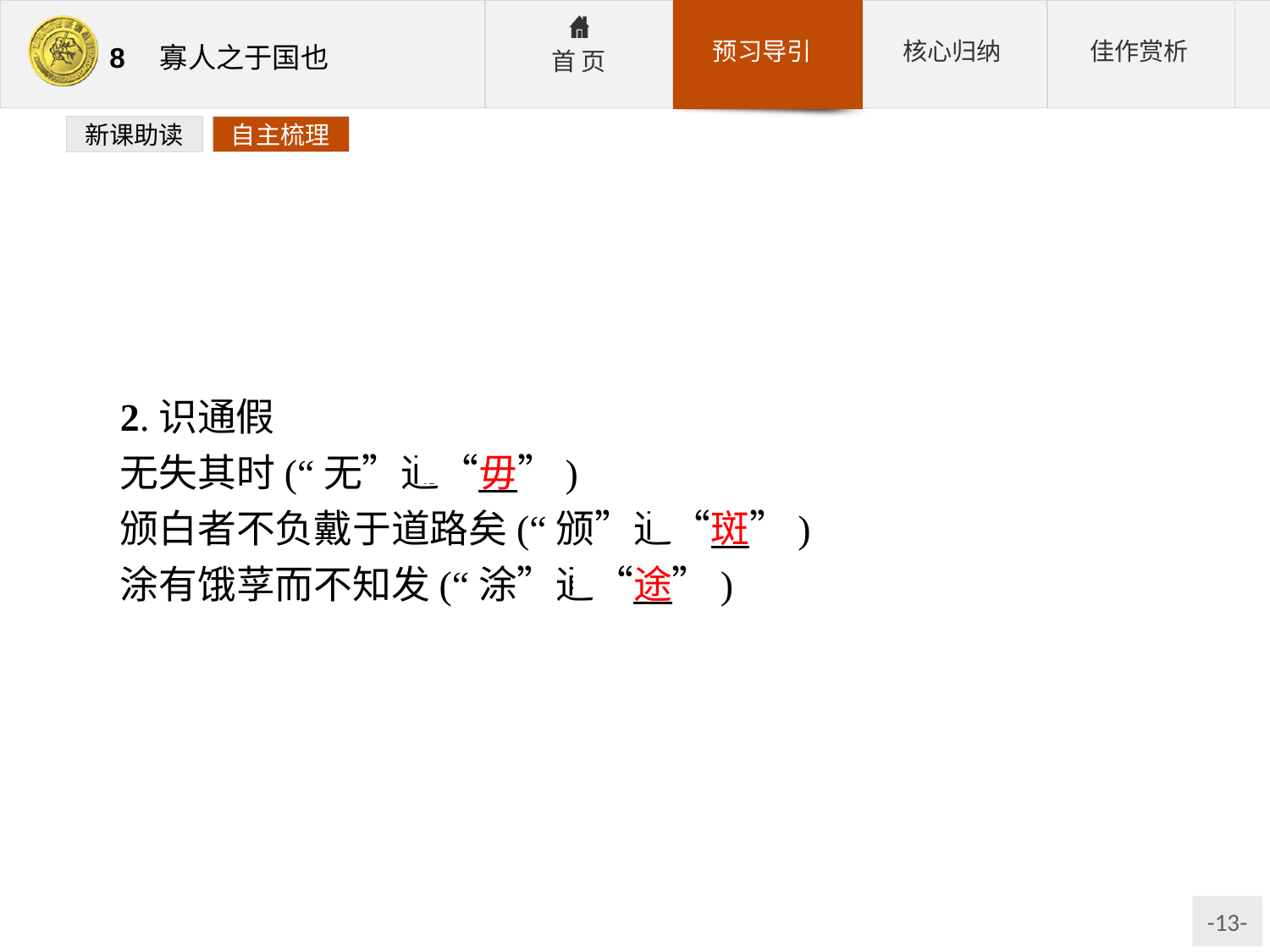

新课助读
自主梳理
2.识通假
无失其时(“无”通“毋”)
颁白者不负戴于道路矣(“颁”通“斑”)
涂有饿莩而不知发(“涂”通“途”)